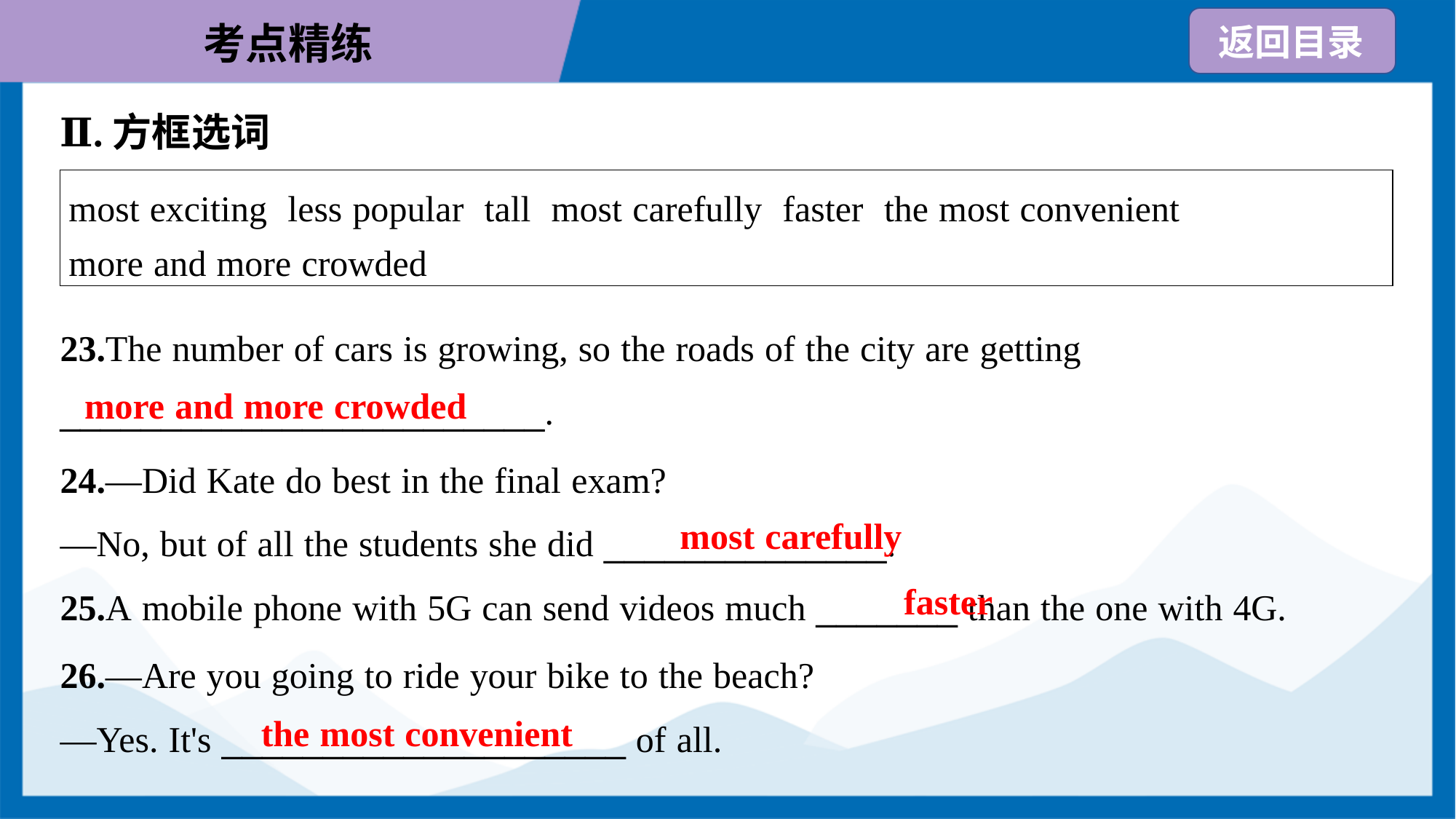

Ⅱ.方框选词
| most exciting less popular tall most carefully faster the most convenient more and more crowded |
| --- |
23.The number of cars is growing, so the roads of the city are getting
________________________.
more and more crowded
24.—Did Kate do best in the final exam?
—No, but of all the students she did ______________.
most carefully
faster
25.A mobile phone with 5G can send videos much _______ than the one with 4G.
26.—Are you going to ride your bike to the beach?
—Yes. It's ____________________ of all.
the most convenient